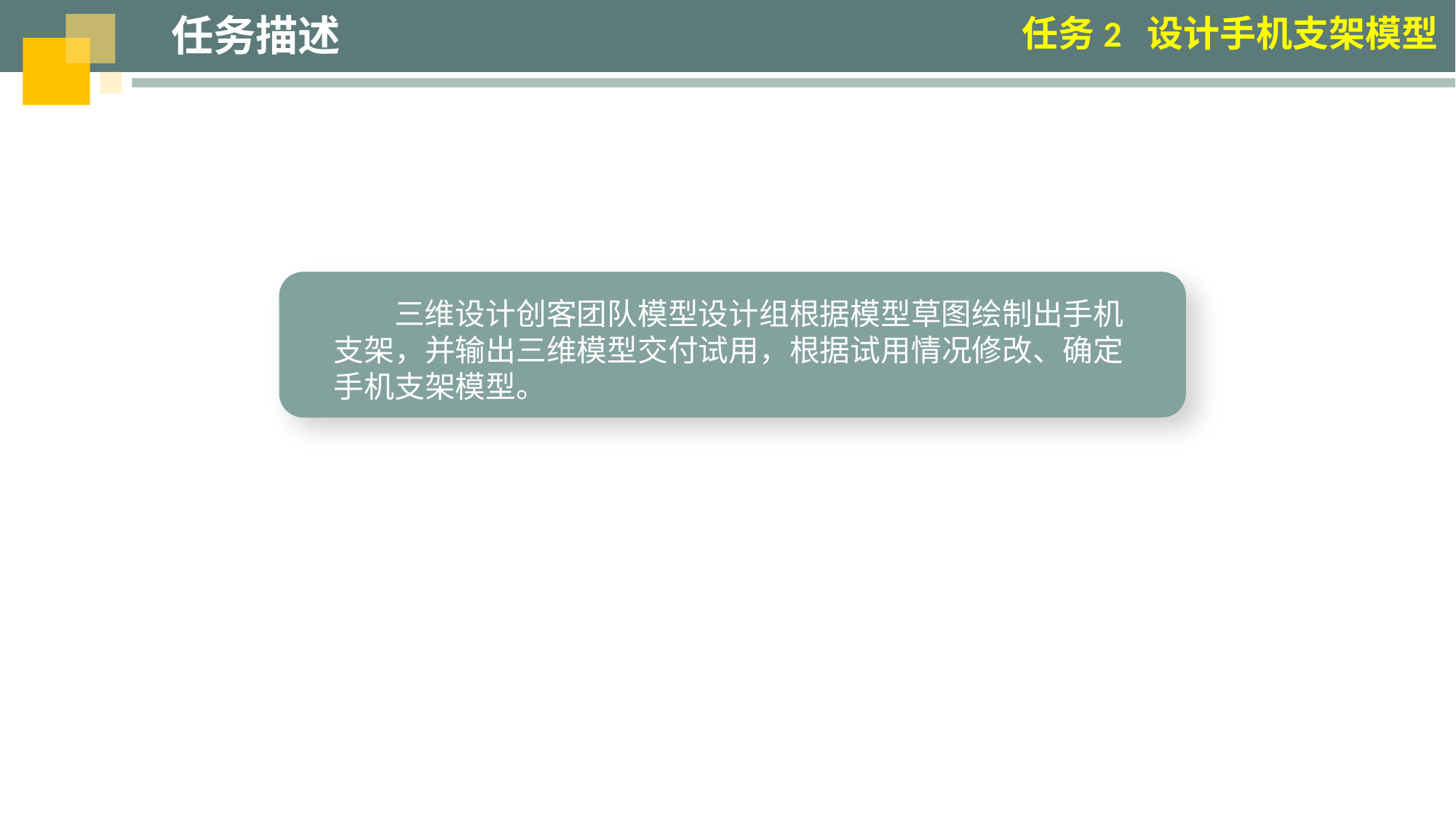

任务描述
任务2  设计手机支架模型

三维设计创客团队模型设计组根据模型草图绘制出手机支架，并输出三维模型交付试用，根据试用情况修改、确定手机支架模型。